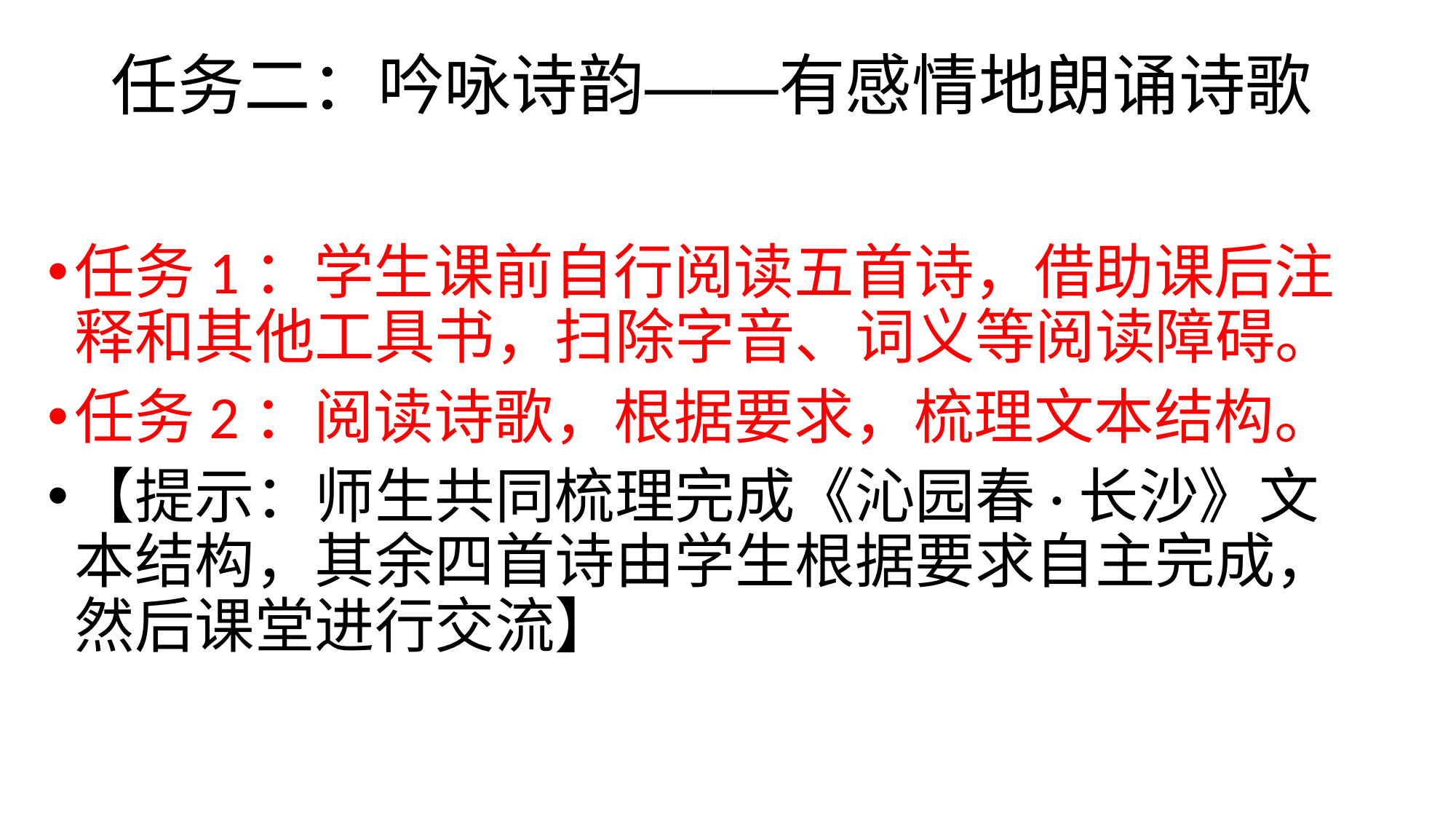

# 任务二：吟咏诗韵——有感情地朗诵诗歌

任务1：学生课前自行阅读五首诗，借助课后注释和其他工具书，扫除字音、词义等阅读障碍。
任务2：阅读诗歌，根据要求，梳理文本结构。
【提示：师生共同梳理完成《沁园春·长沙》文本结构，其余四首诗由学生根据要求自主完成，然后课堂进行交流】